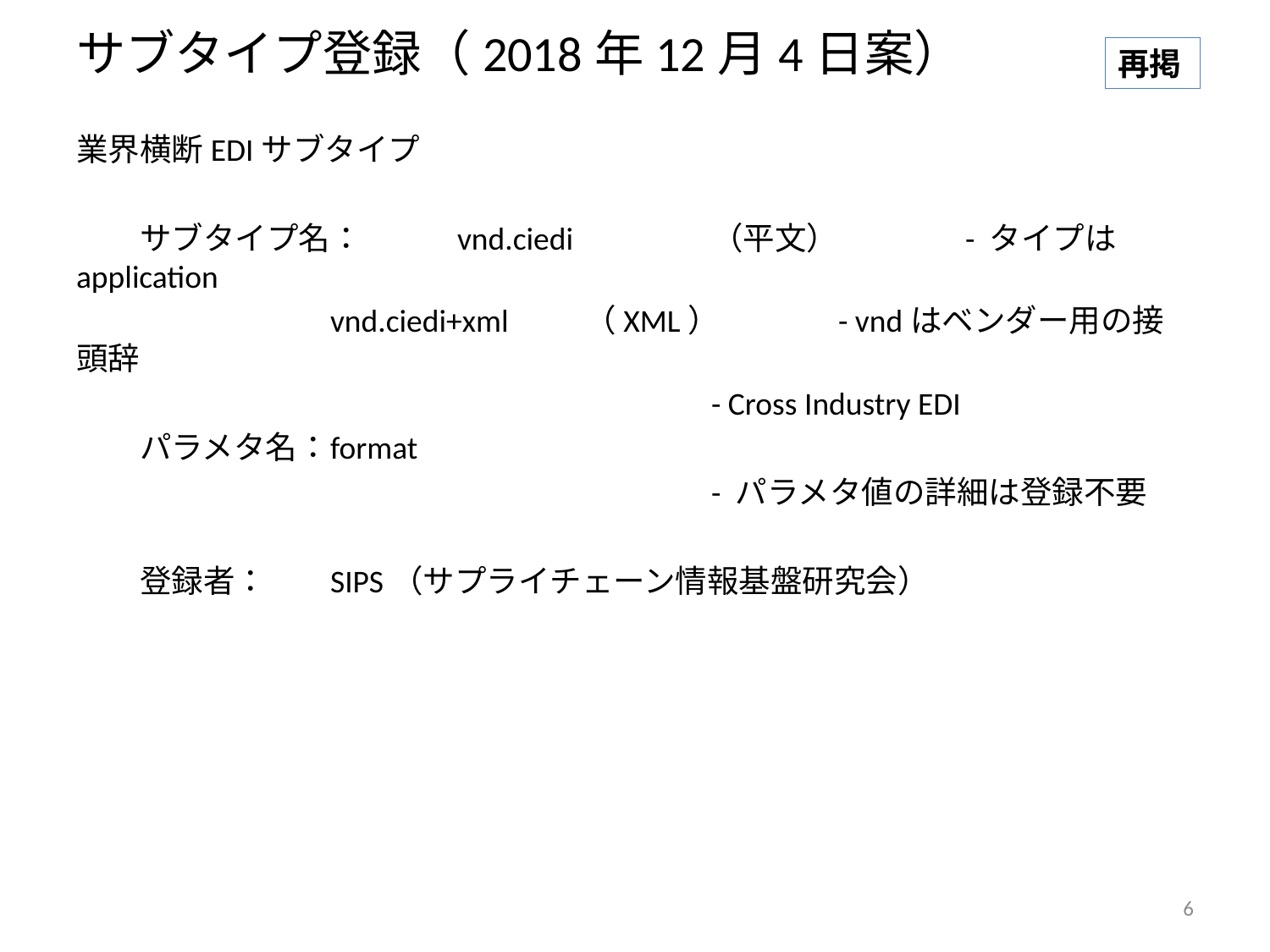

# サブタイプ登録（2018年12月4日案）
再掲
業界横断EDIサブタイプ

　　サブタイプ名：	vnd.ciedi		（平文）	- タイプはapplication
		vnd.ciedi+xml	（XML）	- vndはベンダー用の接頭辞
					- Cross Industry EDI
　　パラメタ名：	format
					- パラメタ値の詳細は登録不要

　　登録者：	SIPS（サプライチェーン情報基盤研究会）

6